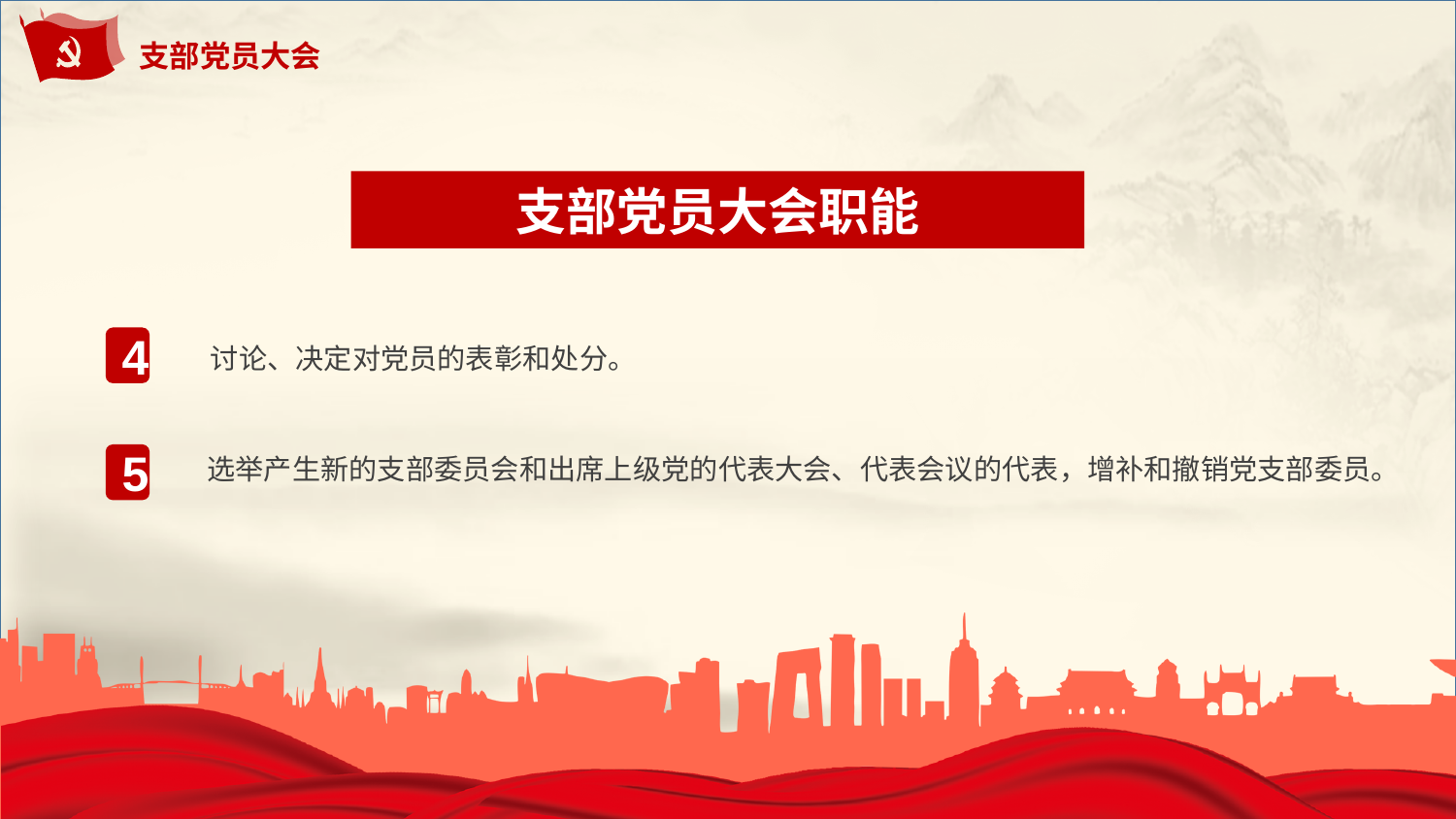

支部党员大会职能
4
讨论、决定对党员的表彰和处分。
5
选举产生新的支部委员会和出席上级党的代表大会、代表会议的代表，增补和撤销党支部委员。